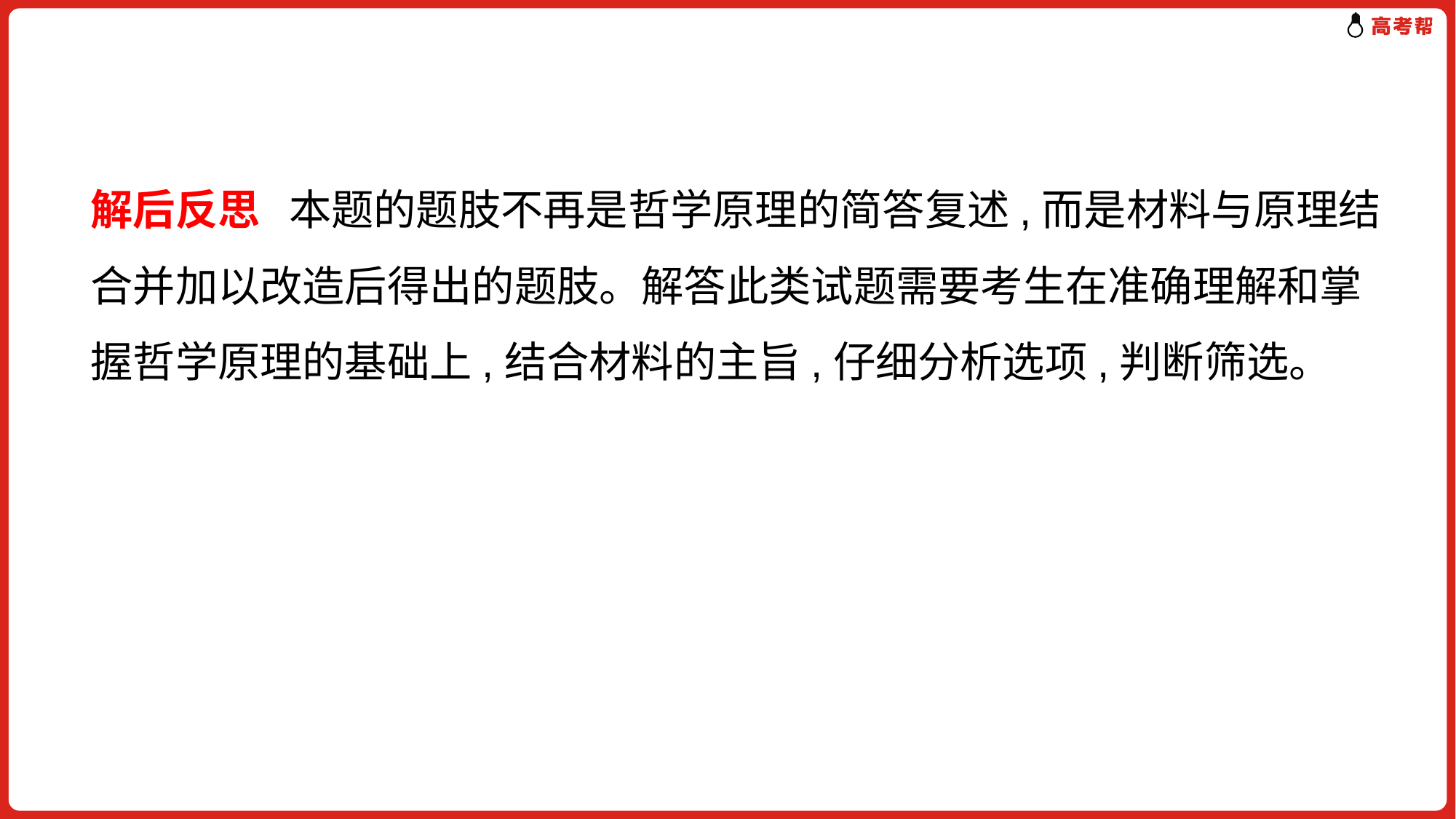

解后反思   本题的题肢不再是哲学原理的简答复述,而是材料与原理结合并加以改造后得出的题肢。解答此类试题需要考生在准确理解和掌握哲学原理的基础上,结合材料的主旨,仔细分析选项,判断筛选。